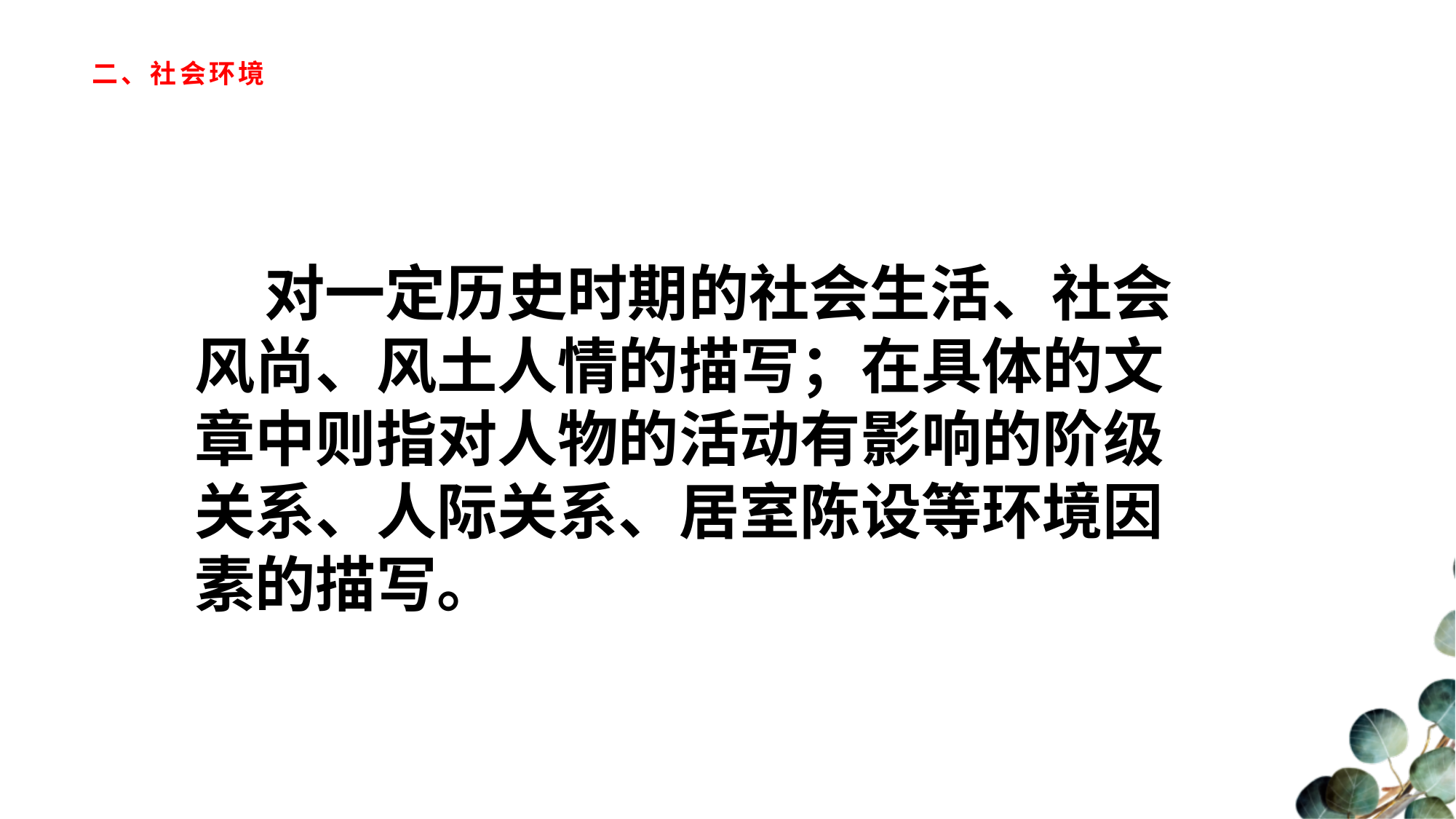

# 二、社会环境
    对一定历史时期的社会生活、社会风尚、风土人情的描写；在具体的文章中则指对人物的活动有影响的阶级关系、人际关系、居室陈设等环境因素的描写。